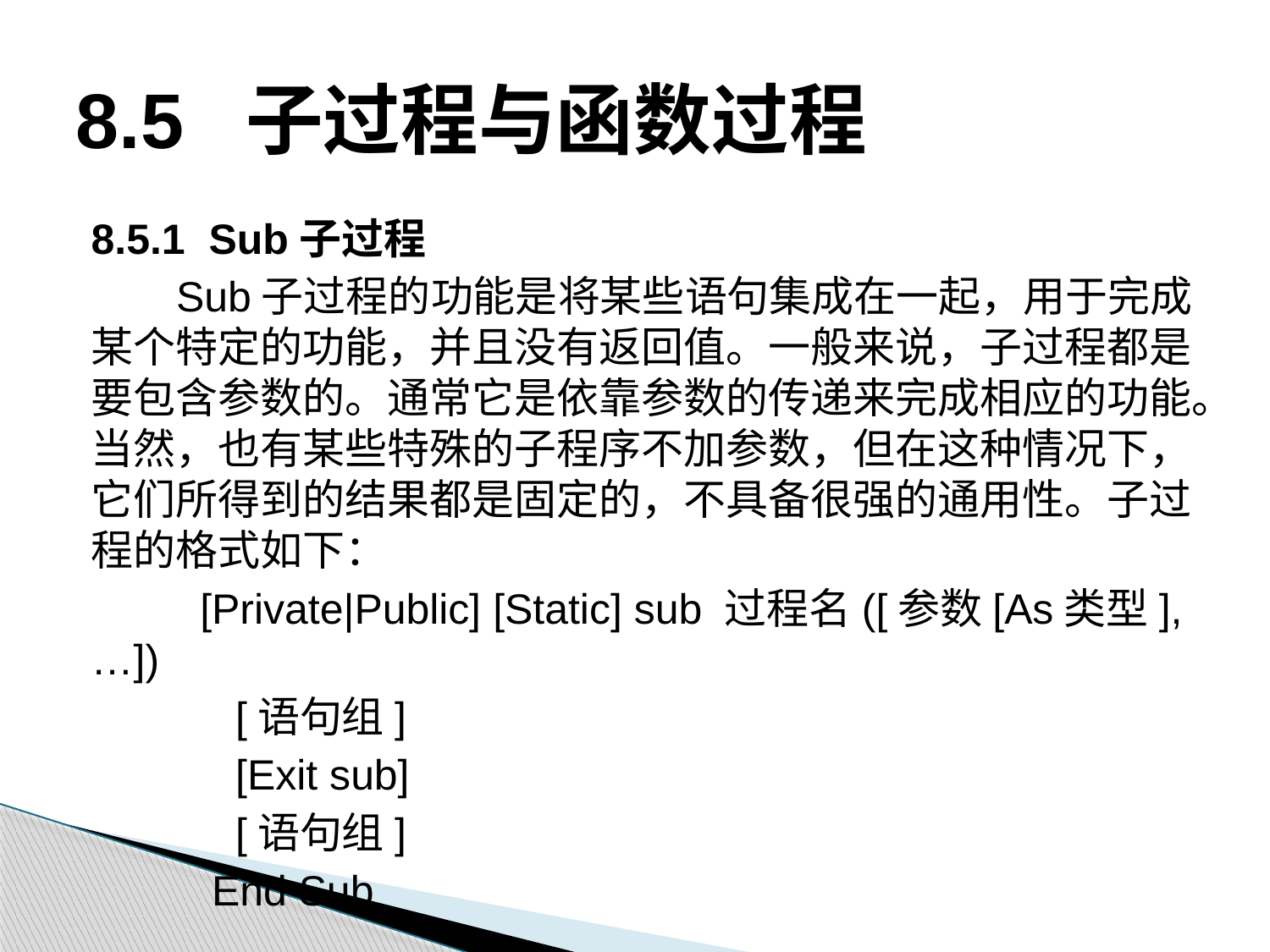

# 8.5  子过程与函数过程
8.5.1  Sub子过程
Sub子过程的功能是将某些语句集成在一起，用于完成某个特定的功能，并且没有返回值。一般来说，子过程都是要包含参数的。通常它是依靠参数的传递来完成相应的功能。当然，也有某些特殊的子程序不加参数，但在这种情况下，它们所得到的结果都是固定的，不具备很强的通用性。子过程的格式如下：
  [Private|Public] [Static] sub 过程名([参数[As类型],…])
     [语句组]
     [Exit sub]
     [语句组]
   End Sub